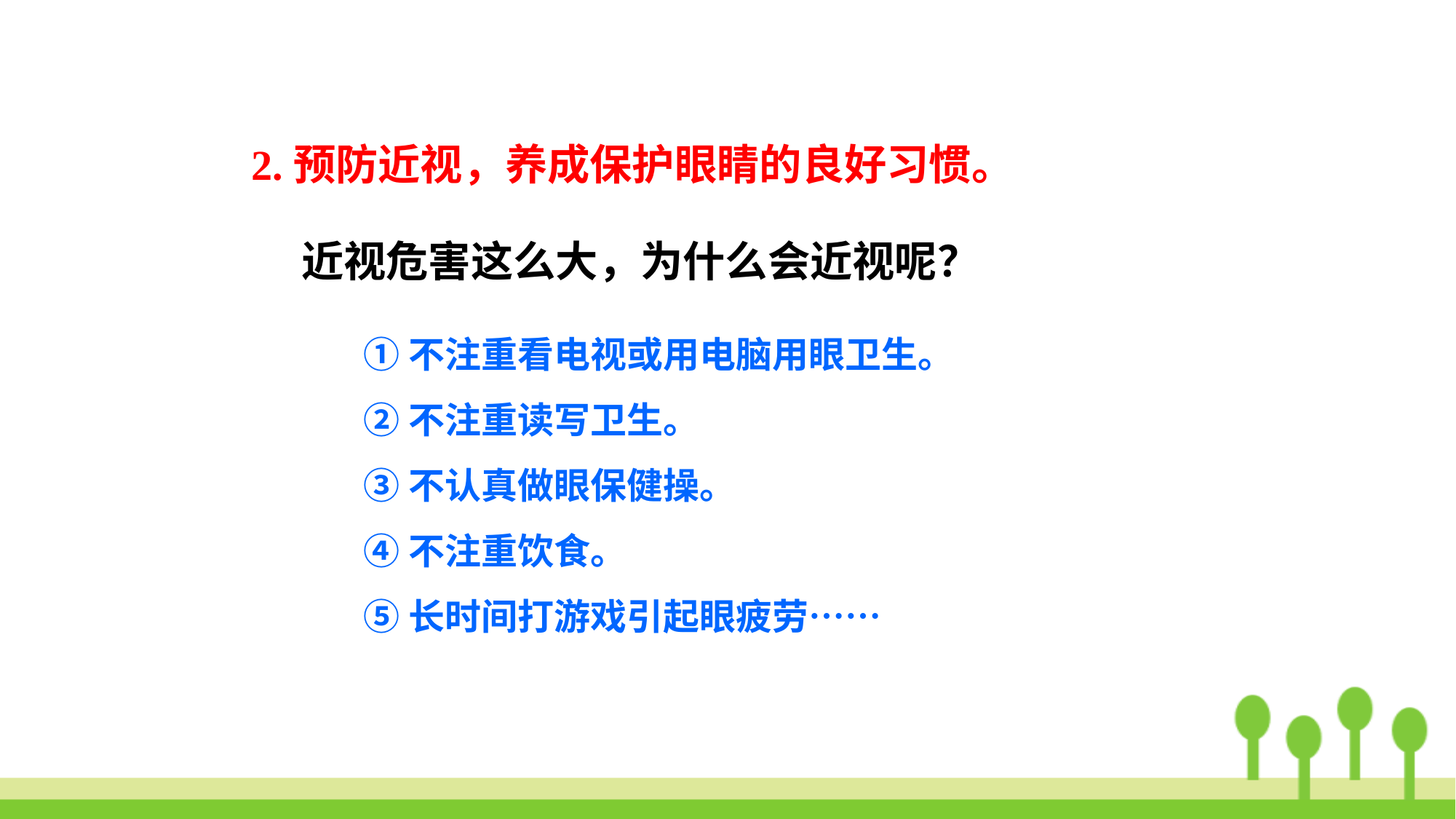

2.预防近视，养成保护眼睛的良好习惯。
近视危害这么大，为什么会近视呢？
①不注重看电视或用电脑用眼卫生。
②不注重读写卫生。
③不认真做眼保健操。
④不注重饮食。
⑤长时间打游戏引起眼疲劳……